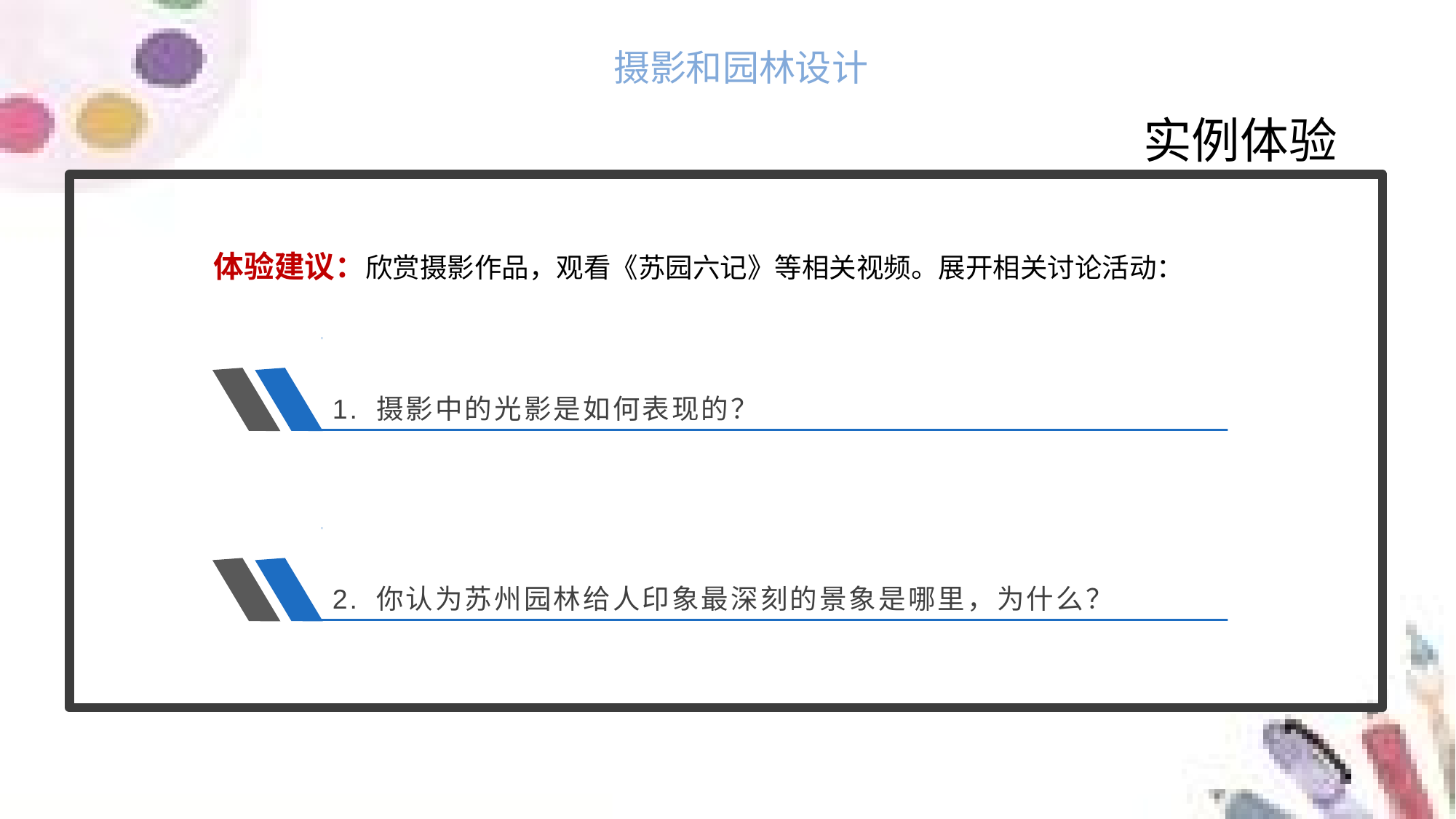

摄影和园林设计
实例体验

体验建议：欣赏摄影作品，观看《苏园六记》等相关视频。展开相关讨论活动：
1. 摄影中的光影是如何表现的？

2. 你认为苏州园林给人印象最深刻的景象是哪里，为什么？